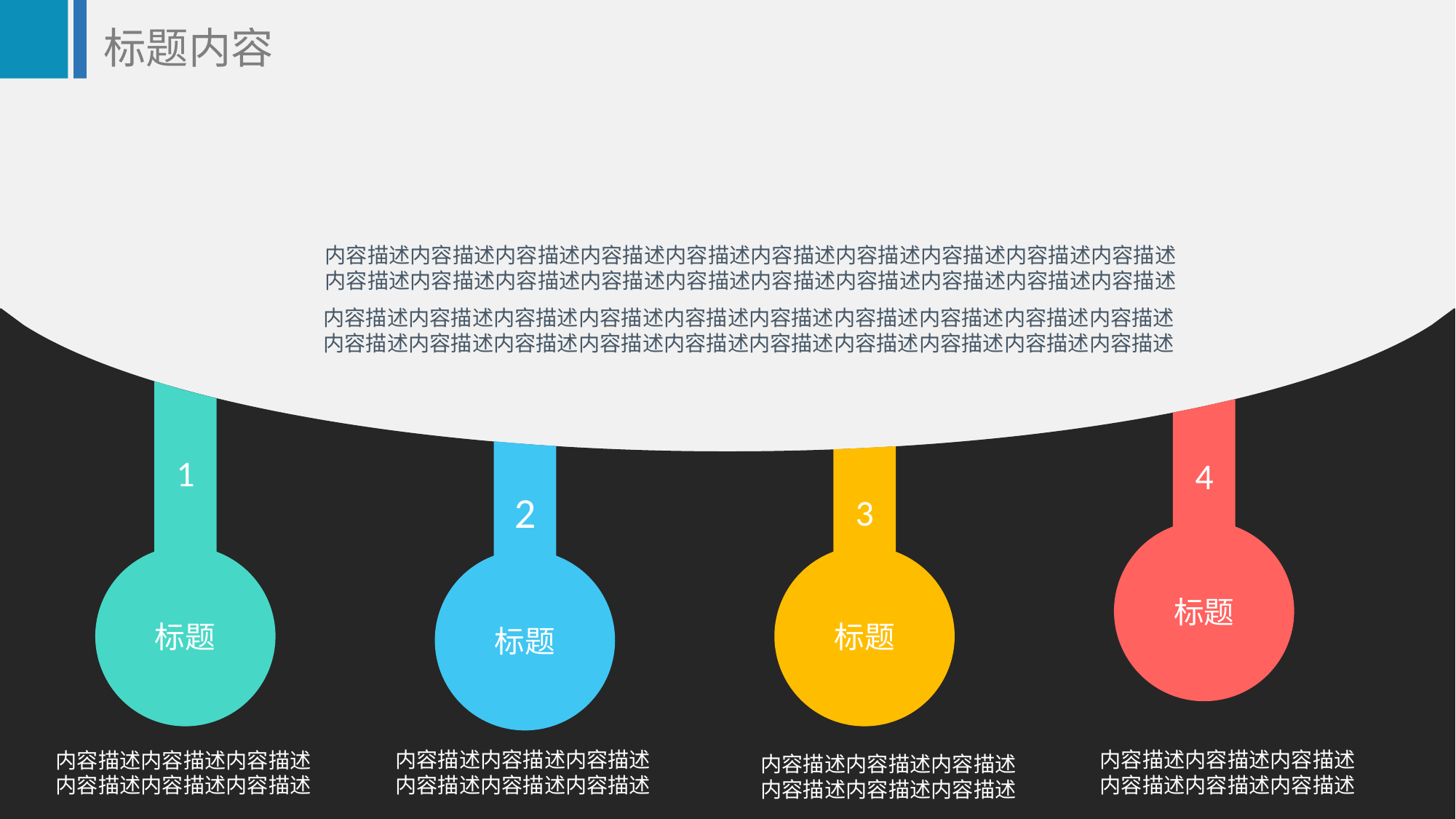

标题内容
内容描述内容描述内容描述内容描述内容描述内容描述内容描述内容描述内容描述内容描述内容描述内容描述内容描述内容描述内容描述内容描述内容描述内容描述内容描述内容描述
内容描述内容描述内容描述内容描述内容描述内容描述内容描述内容描述内容描述内容描述内容描述内容描述内容描述内容描述内容描述内容描述内容描述内容描述内容描述内容描述

1
4
2
3
标题
标题
标题
标题
内容描述内容描述内容描述
内容描述内容描述内容描述
内容描述内容描述内容描述
内容描述内容描述内容描述
内容描述内容描述内容描述
内容描述内容描述内容描述
内容描述内容描述内容描述
内容描述内容描述内容描述